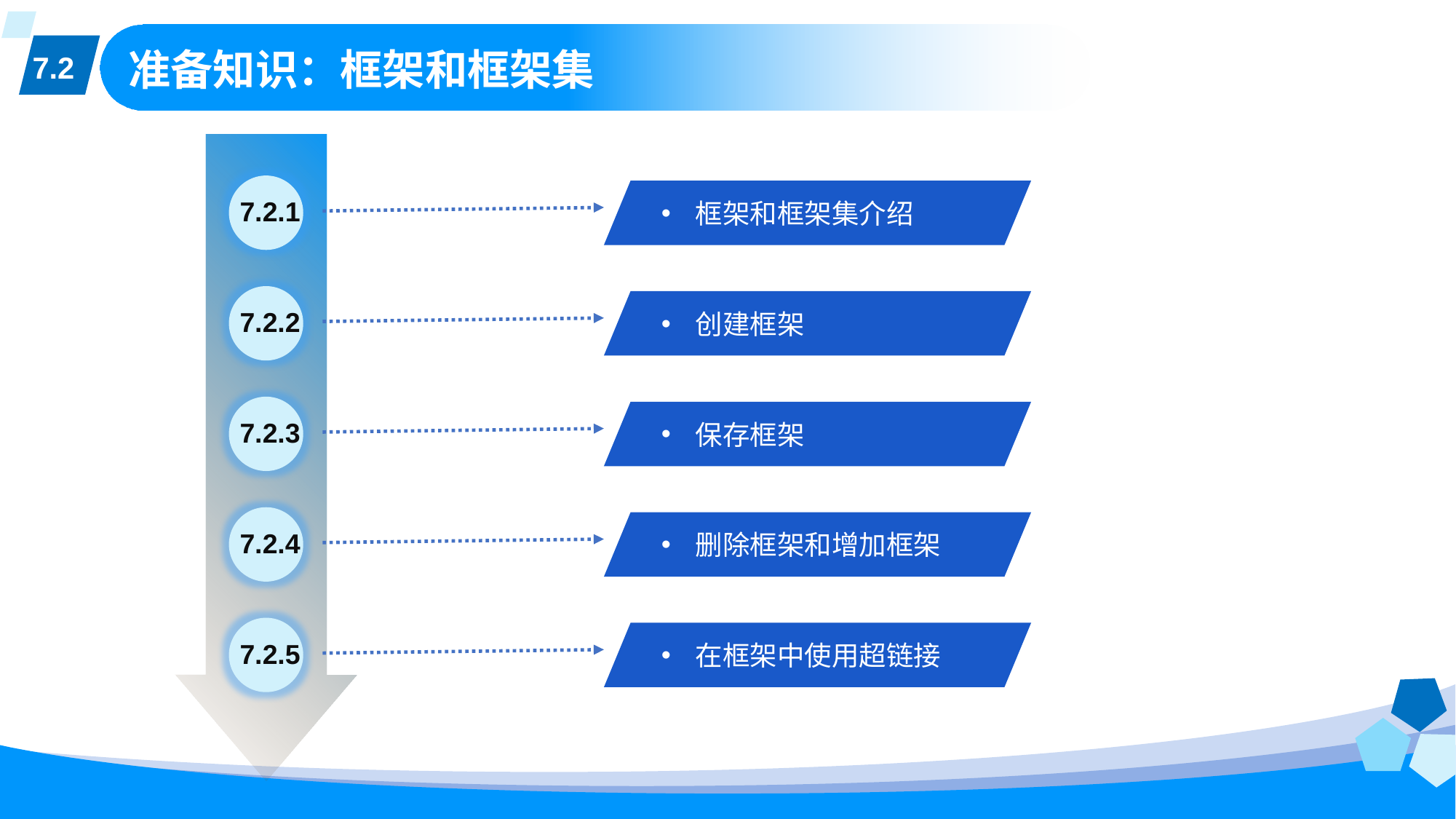

7.2
# 准备知识：框架和框架集

7.2.1
框架和框架集介绍

7.2.2
创建框架

7.2.3
保存框架

7.2.4
删除框架和增加框架

7.2.5
在框架中使用超链接